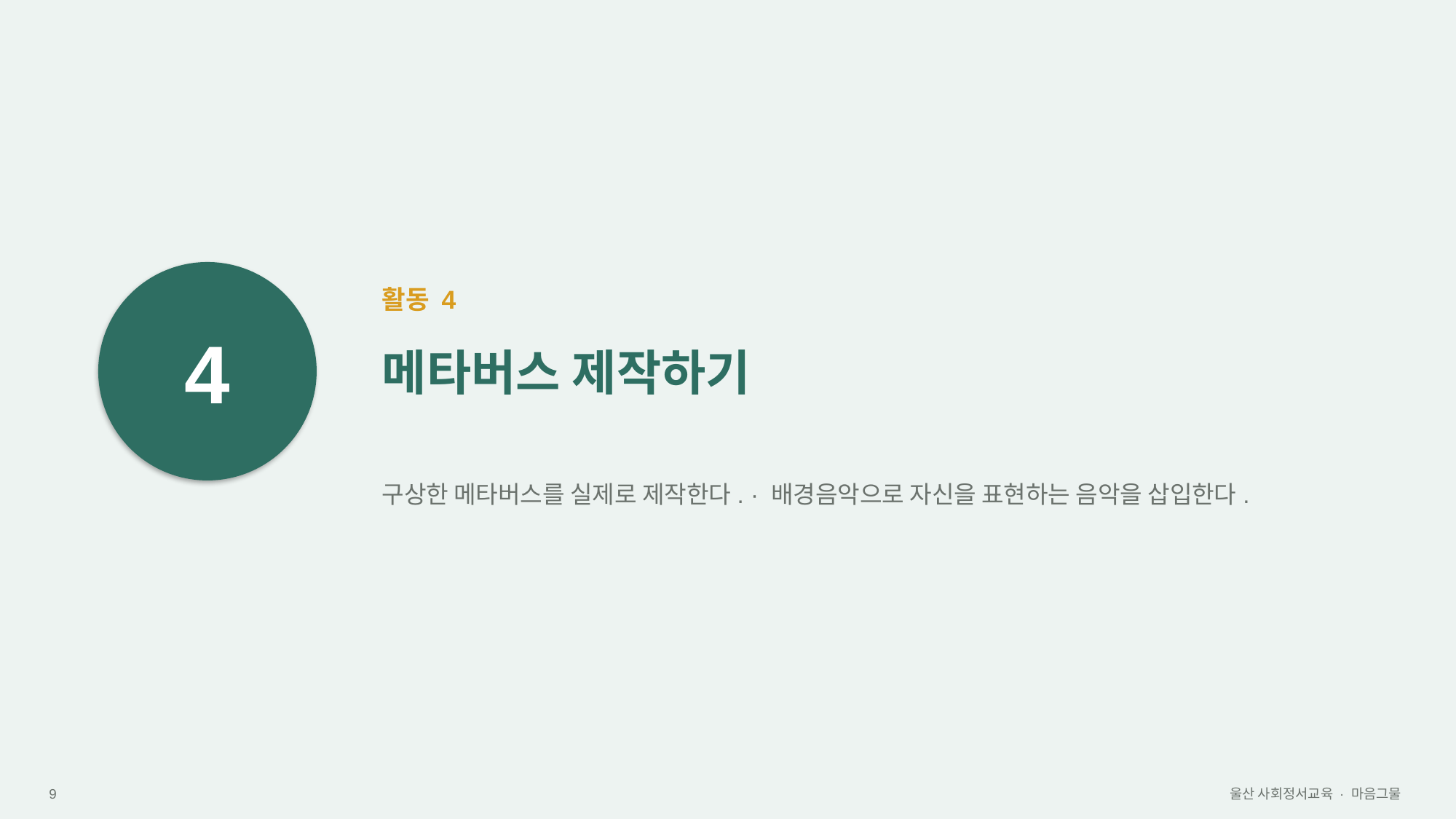

4
활동 4
메타버스 제작하기
구상한 메타버스를 실제로 제작한다. · 배경음악으로 자신을 표현하는 음악을 삽입한다.
9
울산 사회정서교육 · 마음그물